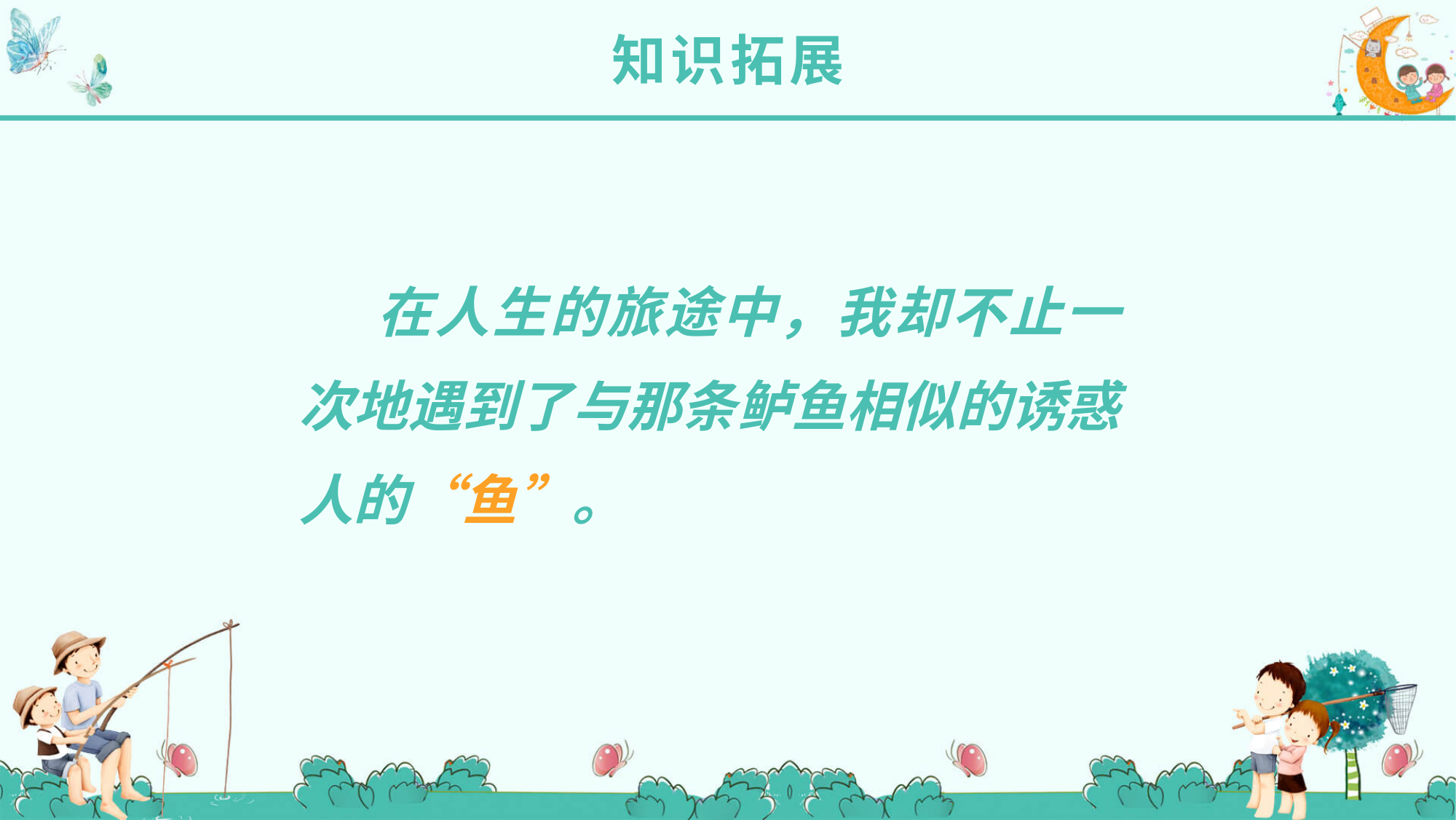

知识拓展

      在人生的旅途中，我却不止一次地遇到了与那条鲈鱼相似的诱惑人的“鱼”。